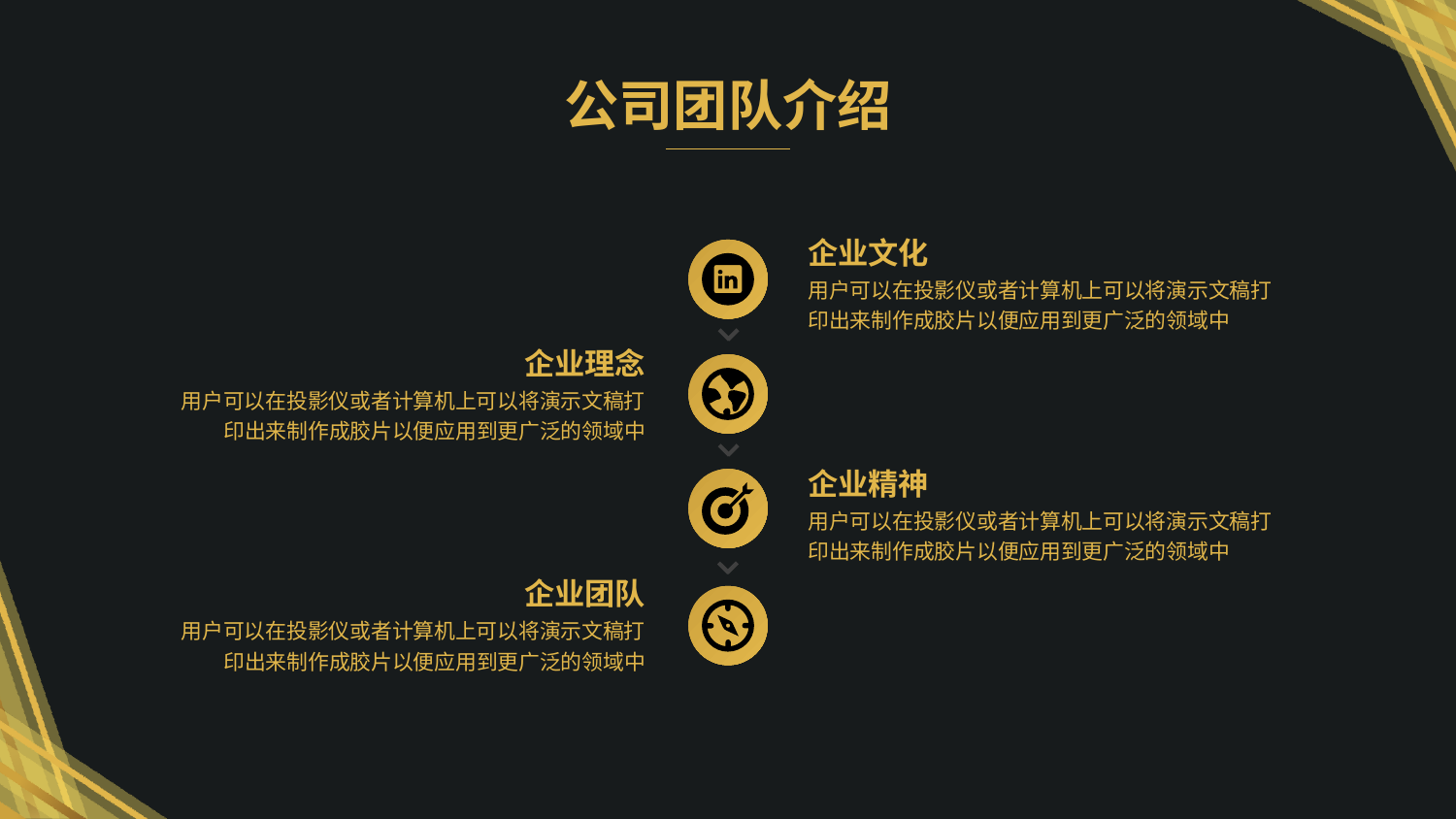

公司团队介绍
企业文化
用户可以在投影仪或者计算机上可以将演示文稿打印出来制作成胶片以便应用到更广泛的领域中

企业理念
用户可以在投影仪或者计算机上可以将演示文稿打印出来制作成胶片以便应用到更广泛的领域中

企业精神
用户可以在投影仪或者计算机上可以将演示文稿打印出来制作成胶片以便应用到更广泛的领域中

企业团队
用户可以在投影仪或者计算机上可以将演示文稿打印出来制作成胶片以便应用到更广泛的领域中